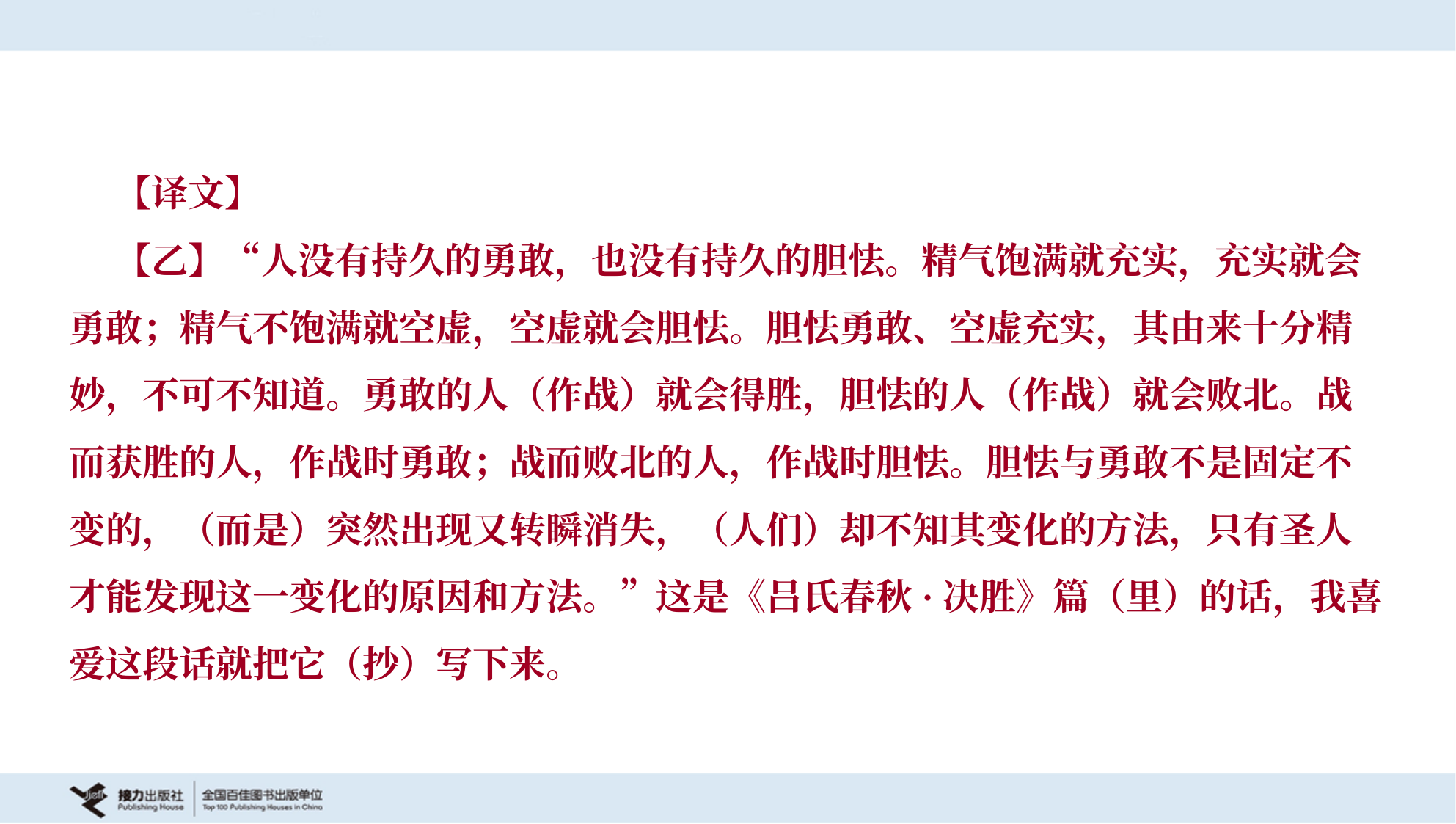

【译文】
    【乙】“人没有持久的勇敢，也没有持久的胆怯。精气饱满就充实，充实就会
勇敢；精气不饱满就空虚，空虚就会胆怯。胆怯勇敢、空虚充实，其由来十分精
妙，不可不知道。勇敢的人（作战）就会得胜，胆怯的人（作战）就会败北。战
而获胜的人，作战时勇敢；战而败北的人，作战时胆怯。胆怯与勇敢不是固定不
变的，（而是）突然出现又转瞬消失，（人们）却不知其变化的方法，只有圣人
才能发现这一变化的原因和方法。”这是《吕氏春秋·决胜》篇（里）的话，我喜
爱这段话就把它（抄）写下来。